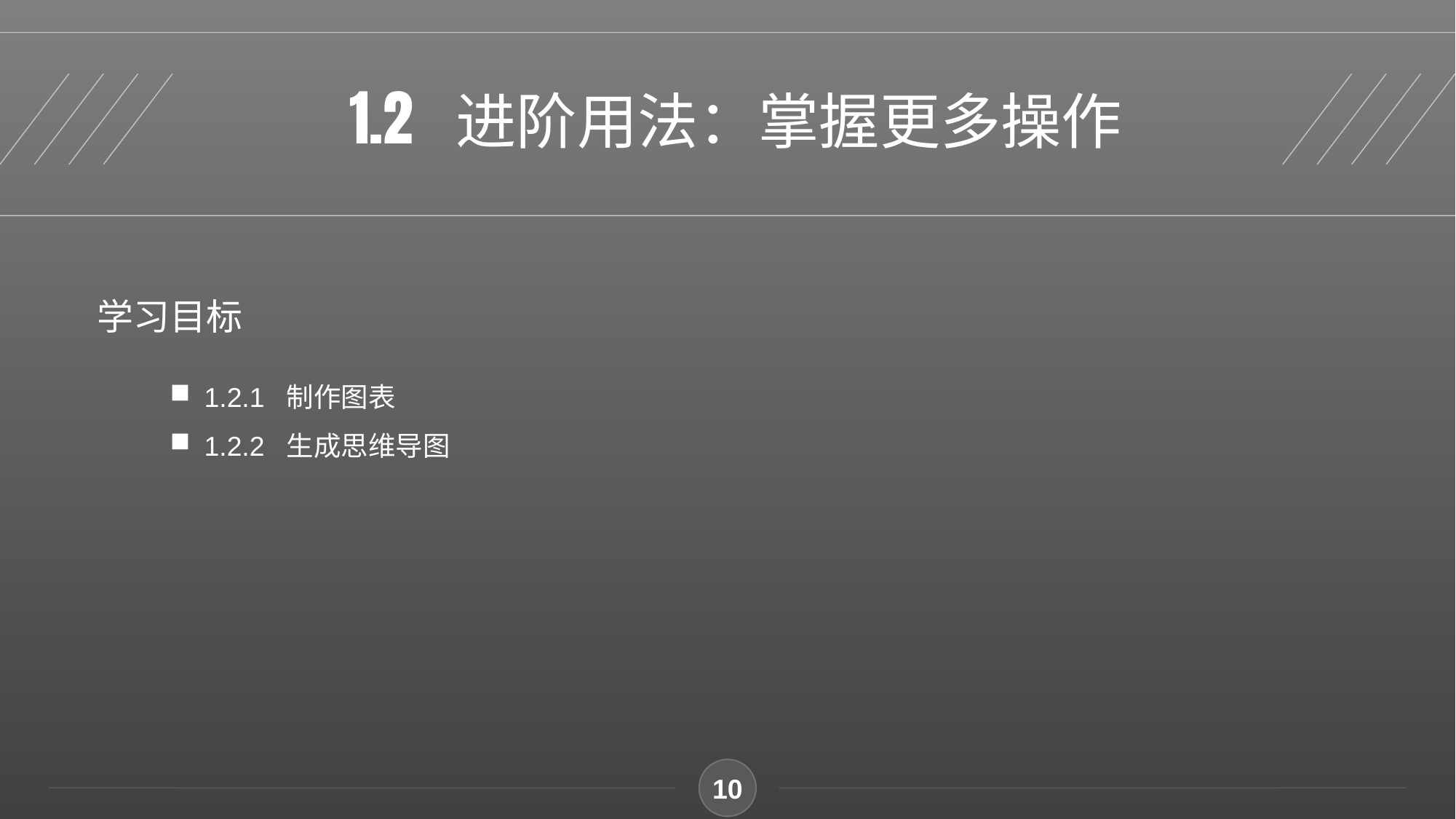

1.2  进阶用法：掌握更多操作

学习目标
1.2.1  制作图表
1.2.2  生成思维导图